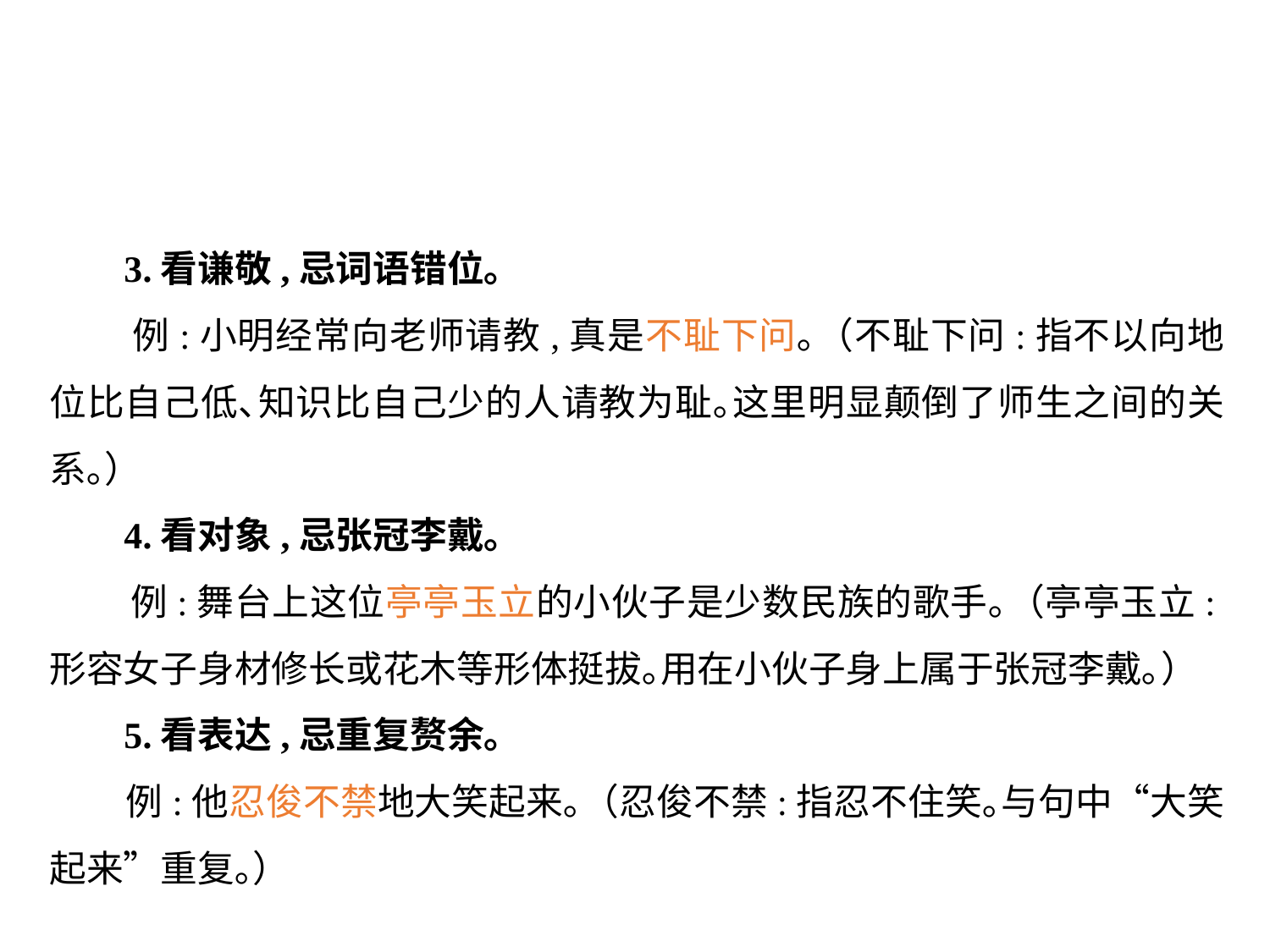

3.看谦敬,忌词语错位｡
        例:小明经常向老师请教,真是不耻下问｡（不耻下问:指不以向地位比自己低､知识比自己少的人请教为耻｡这里明显颠倒了师生之间的关系｡）
        4.看对象,忌张冠李戴｡
        例:舞台上这位亭亭玉立的小伙子是少数民族的歌手｡（亭亭玉立:形容女子身材修长或花木等形体挺拔｡用在小伙子身上属于张冠李戴｡）
        5.看表达,忌重复赘余｡
        例:他忍俊不禁地大笑起来｡（忍俊不禁:指忍不住笑｡与句中“大笑起来”重复｡）